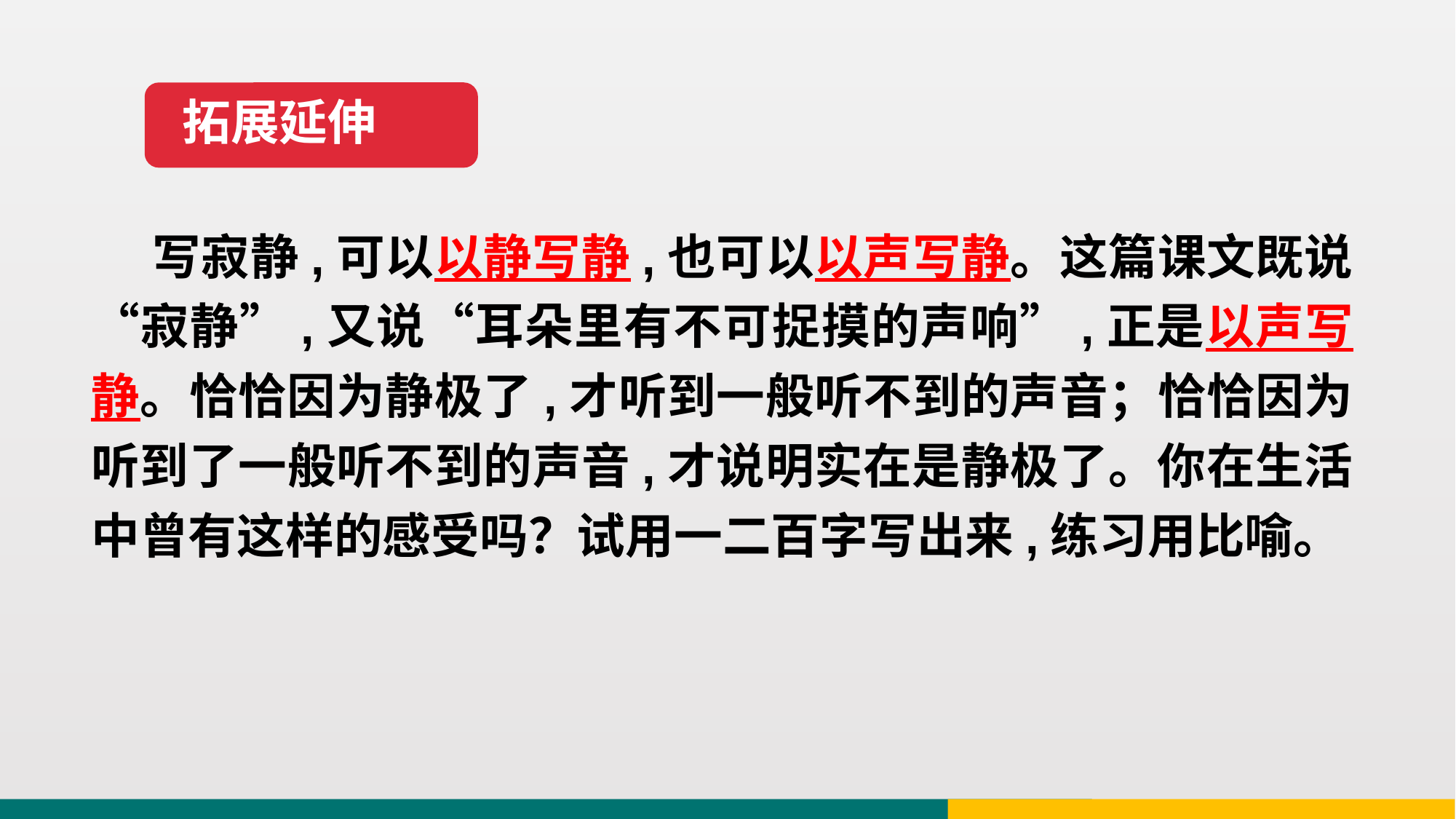

拓展延伸
     写寂静,可以以静写静,也可以以声写静。这篇课文既说“寂静”,又说“耳朵里有不可捉摸的声响”,正是以声写静。恰恰因为静极了,才听到一般听不到的声音；恰恰因为听到了一般听不到的声音,才说明实在是静极了。你在生活中曾有这样的感受吗？试用一二百字写出来,练习用比喻。